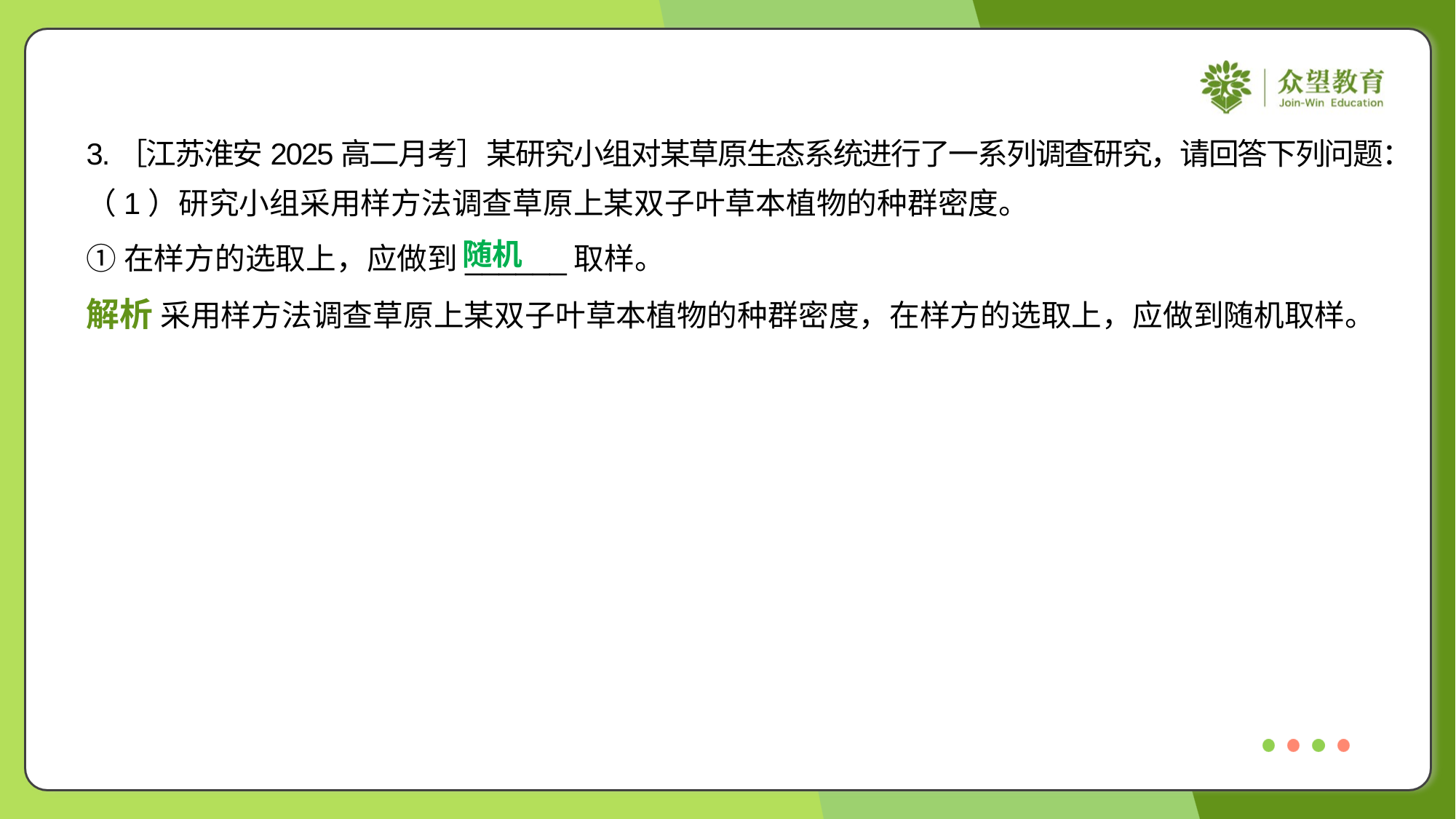

3.［江苏淮安2025高二月考］某研究小组对某草原生态系统进行了一系列调查研究，请回答下列问题：
（1）研究小组采用样方法调查草原上某双子叶草本植物的种群密度。
随机
①在样方的选取上，应做到______取样。
解析 采用样方法调查草原上某双子叶草本植物的种群密度，在样方的选取上，应做到随机取样。